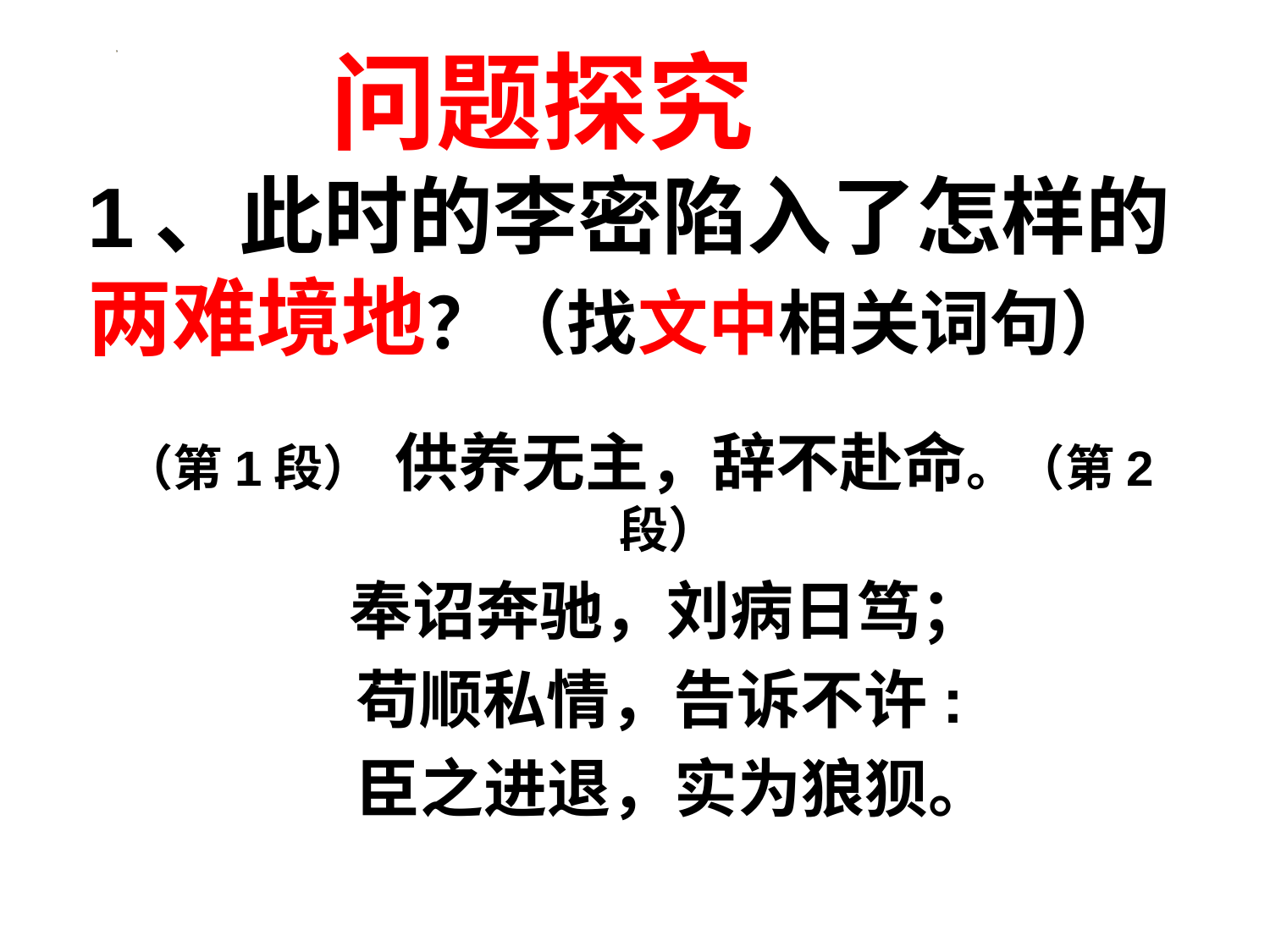

问题探究
1、此时的李密陷入了怎样的两难境地？（找文中相关词句）
（第1段）  供养无主，辞不赴命。（第2段）
  奉诏奔驰，刘病日笃；
 苟顺私情，告诉不许:
   臣之进退，实为狼狈。